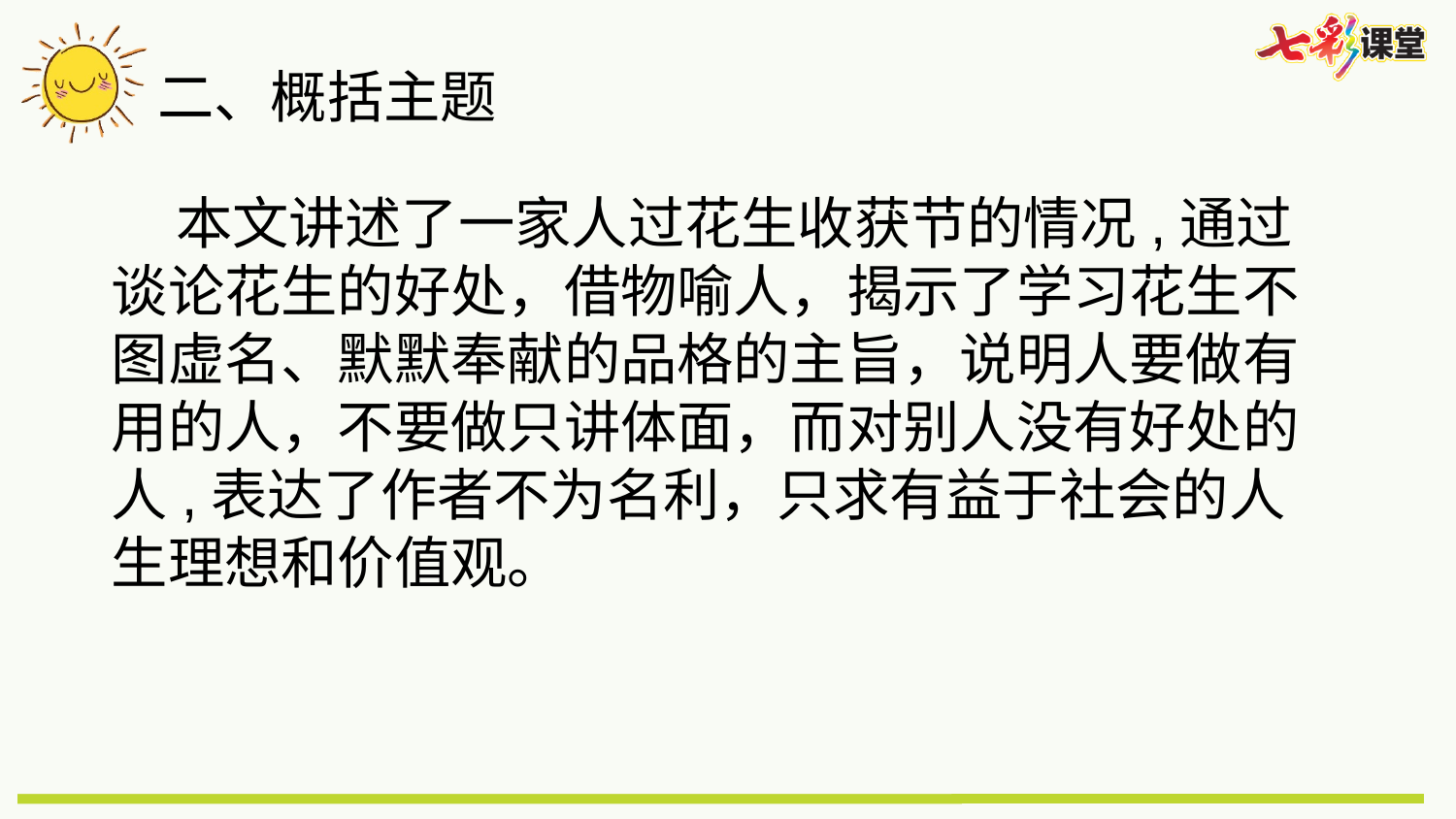

二、概括主题
    本文讲述了一家人过花生收获节的情况,通过谈论花生的好处，借物喻人，揭示了学习花生不图虚名、默默奉献的品格的主旨，说明人要做有用的人，不要做只讲体面，而对别人没有好处的人,表达了作者不为名利，只求有益于社会的人生理想和价值观。